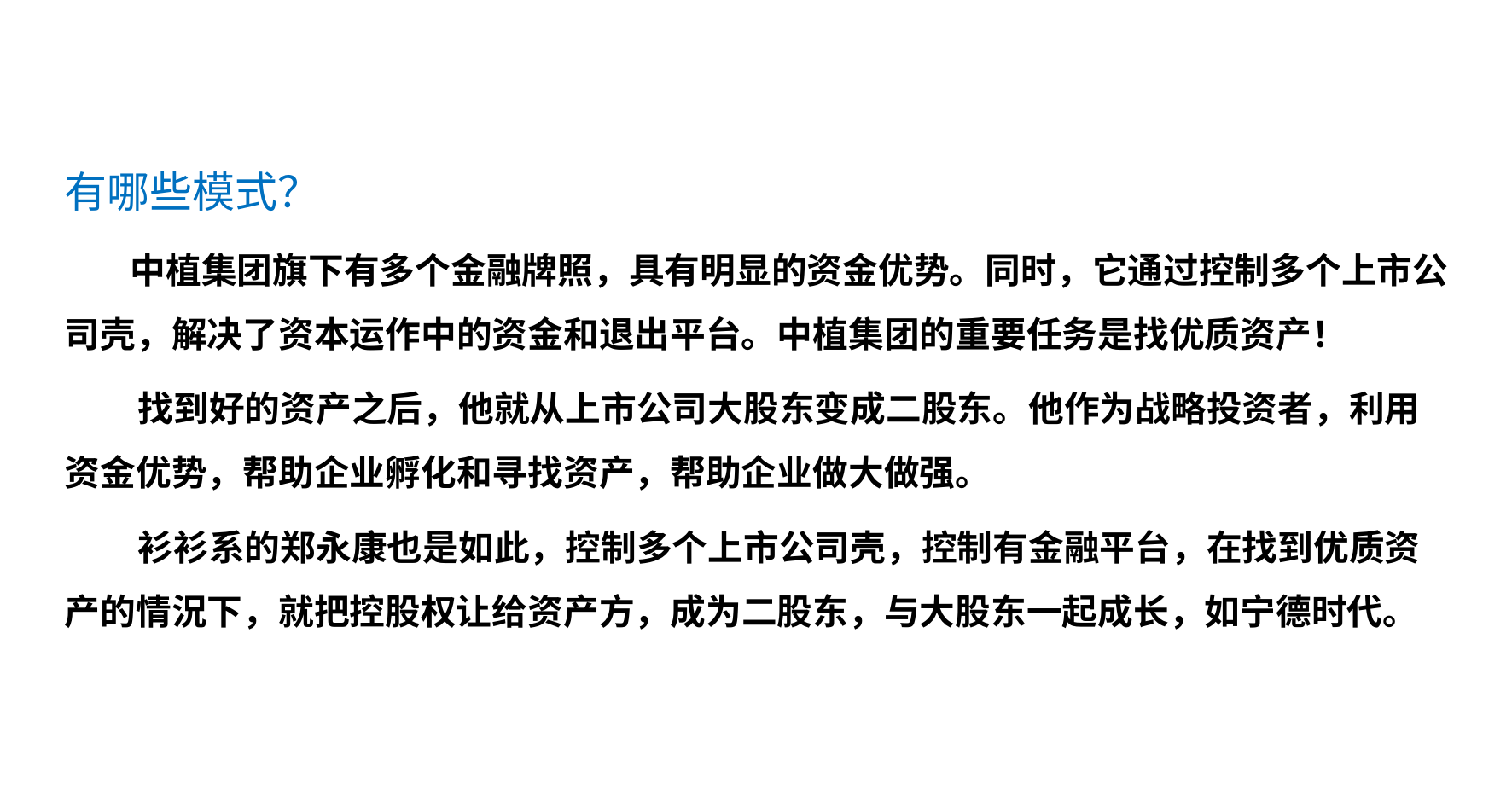

有哪些模式？
        中植集团旗下有多个金融牌照，具有明显的资金优势。同时，它通过控制多个上市公司壳，解决了资本运作中的资金和退出平台。中植集团的重要任务是找优质资产！
        找到好的资产之后，他就从上市公司大股东变成二股东。他作为战略投资者，利用资金优势，帮助企业孵化和寻找资产，帮助企业做大做强。
        衫衫系的郑永康也是如此，控制多个上市公司壳，控制有金融平台，在找到优质资产的情況下，就把控股权让给资产方，成为二股东，与大股东一起成长，如宁德时代。